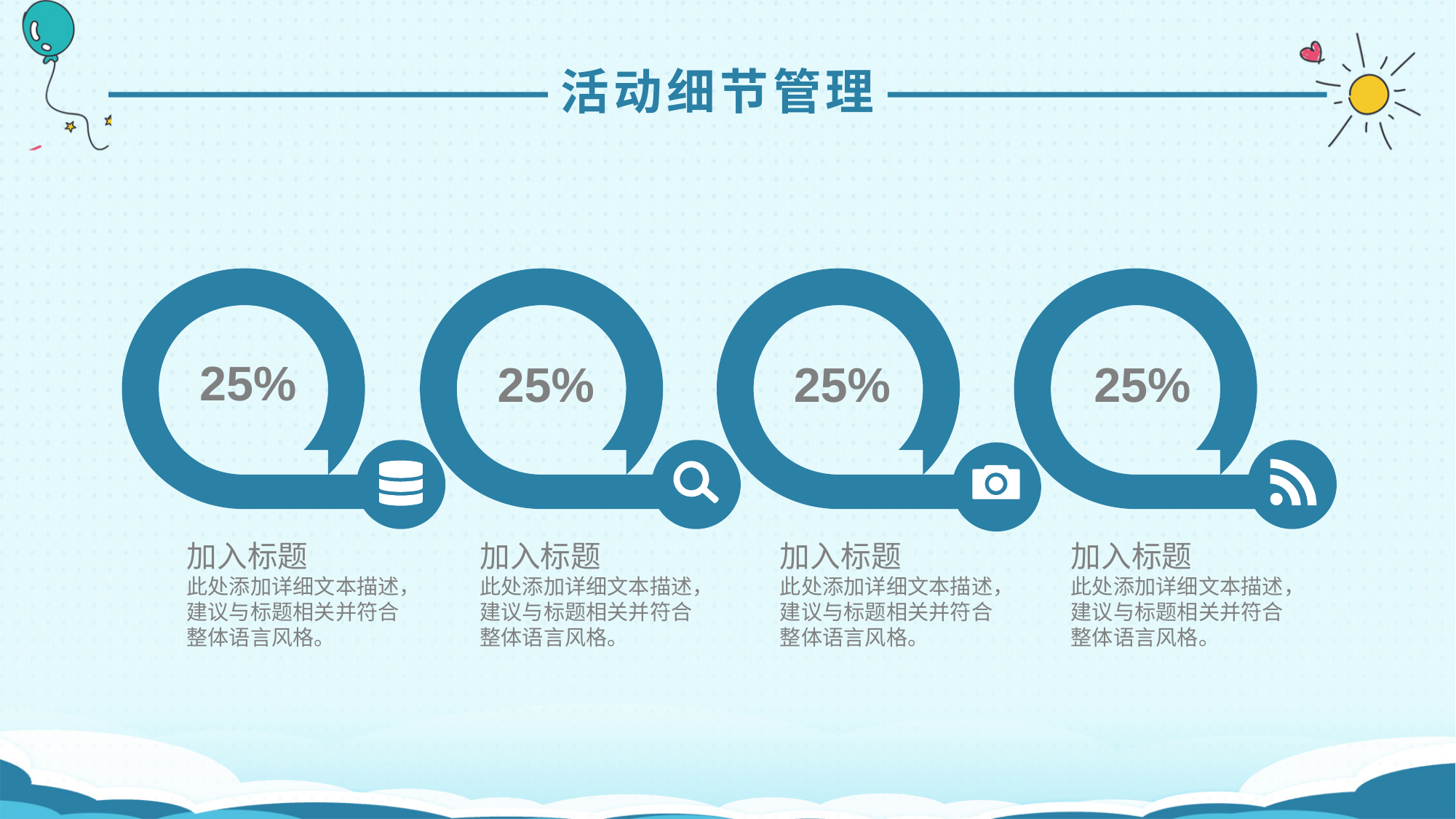

活动细节管理

25%
25%
25%
25%

加入标题
此处添加详细文本描述，建议与标题相关并符合整体语言风格。
加入标题
此处添加详细文本描述，建议与标题相关并符合整体语言风格。
加入标题
此处添加详细文本描述，建议与标题相关并符合整体语言风格。
加入标题
此处添加详细文本描述，建议与标题相关并符合整体语言风格。